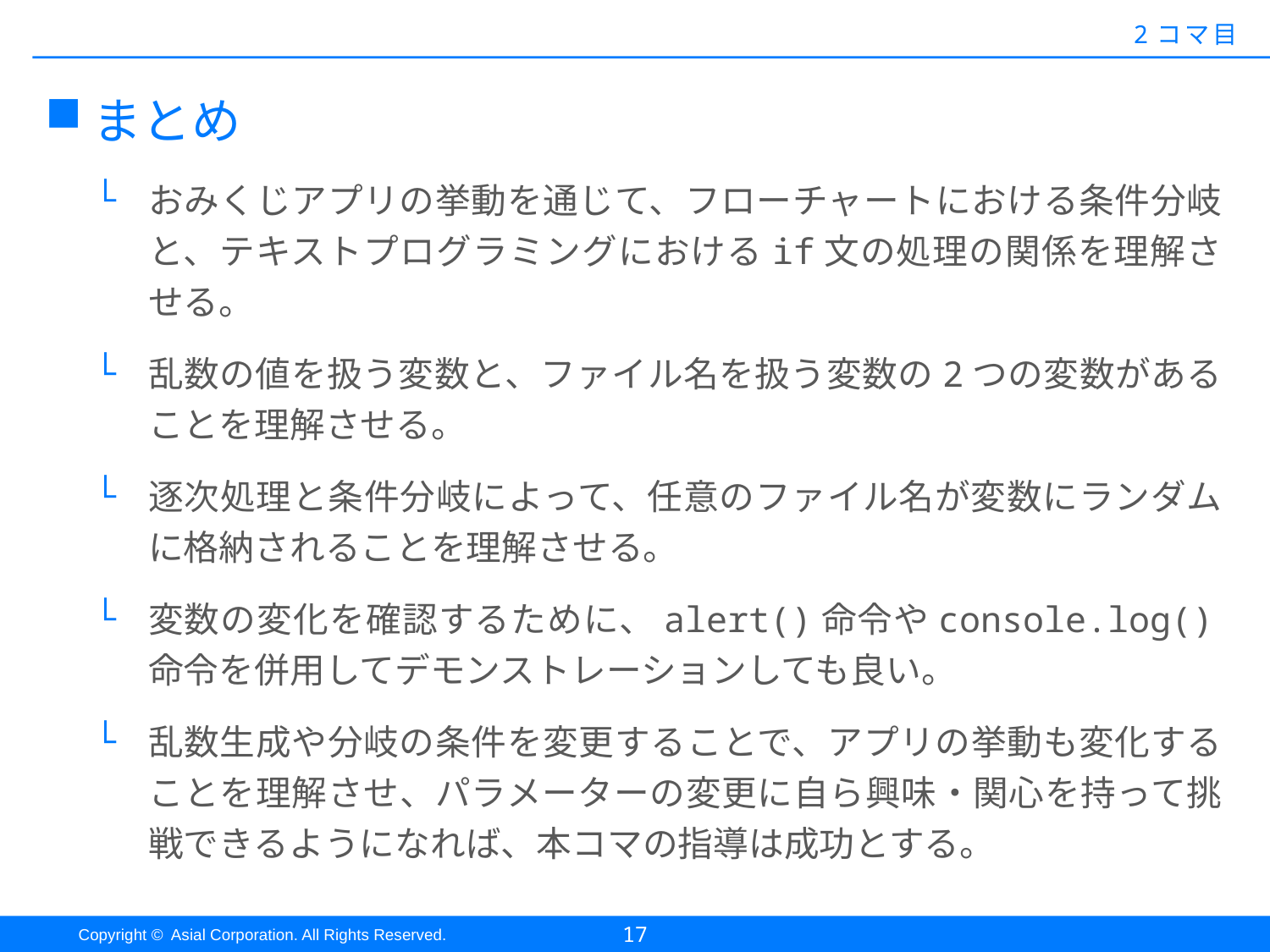

#
2コマ目
まとめ
おみくじアプリの挙動を通じて、フローチャートにおける条件分岐と、テキストプログラミングにおけるif文の処理の関係を理解させる。
乱数の値を扱う変数と、ファイル名を扱う変数の2つの変数があることを理解させる。
逐次処理と条件分岐によって、任意のファイル名が変数にランダムに格納されることを理解させる。
変数の変化を確認するために、alert()命令やconsole.log()命令を併用してデモンストレーションしても良い。
乱数生成や分岐の条件を変更することで、アプリの挙動も変化することを理解させ、パラメーターの変更に自ら興味・関心を持って挑戦できるようになれば、本コマの指導は成功とする。
17